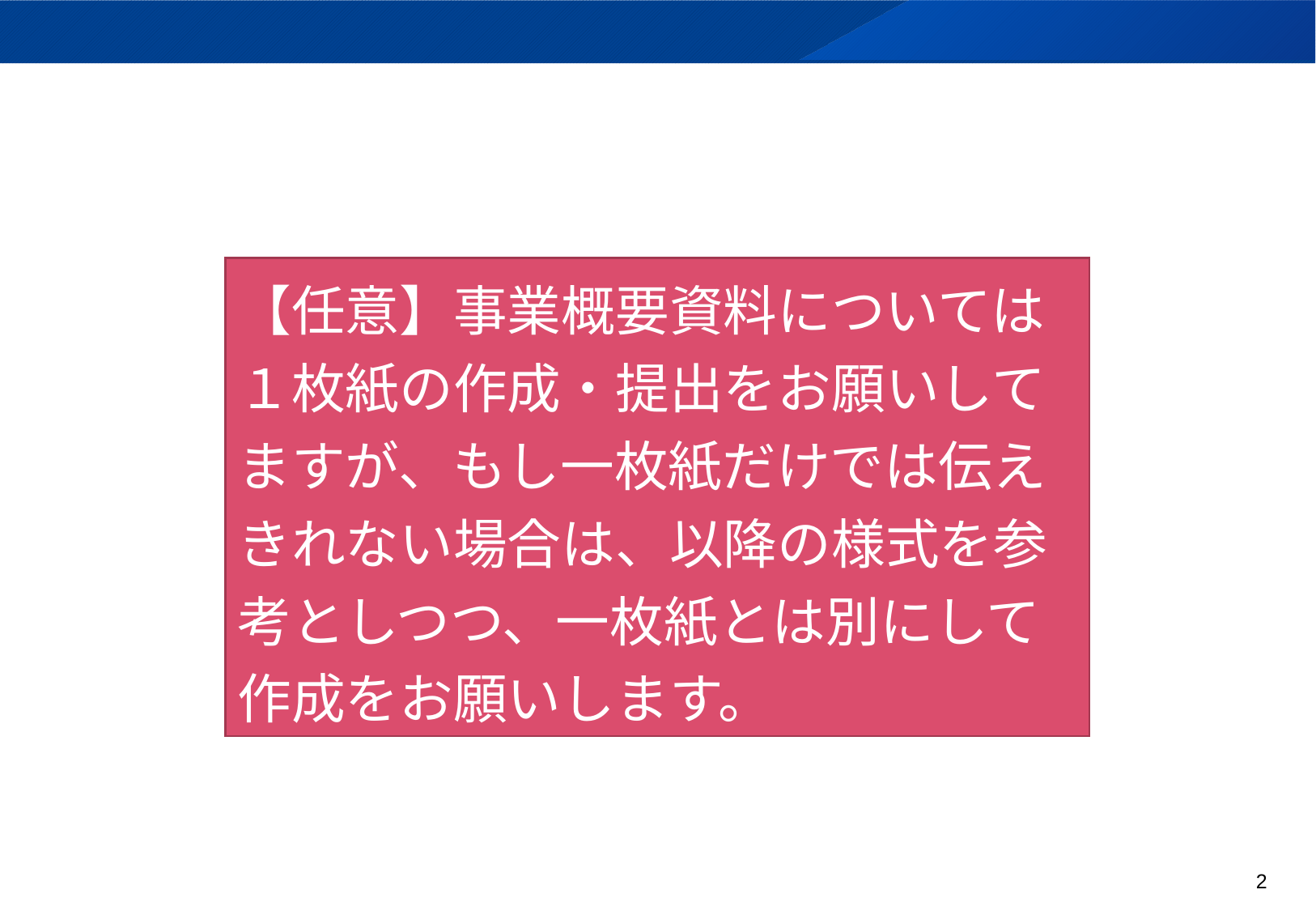

#

【任意】事業概要資料については１枚紙の作成・提出をお願いしてますが、もし一枚紙だけでは伝えきれない場合は、以降の様式を参考としつつ、一枚紙とは別にして作成をお願いします。
2